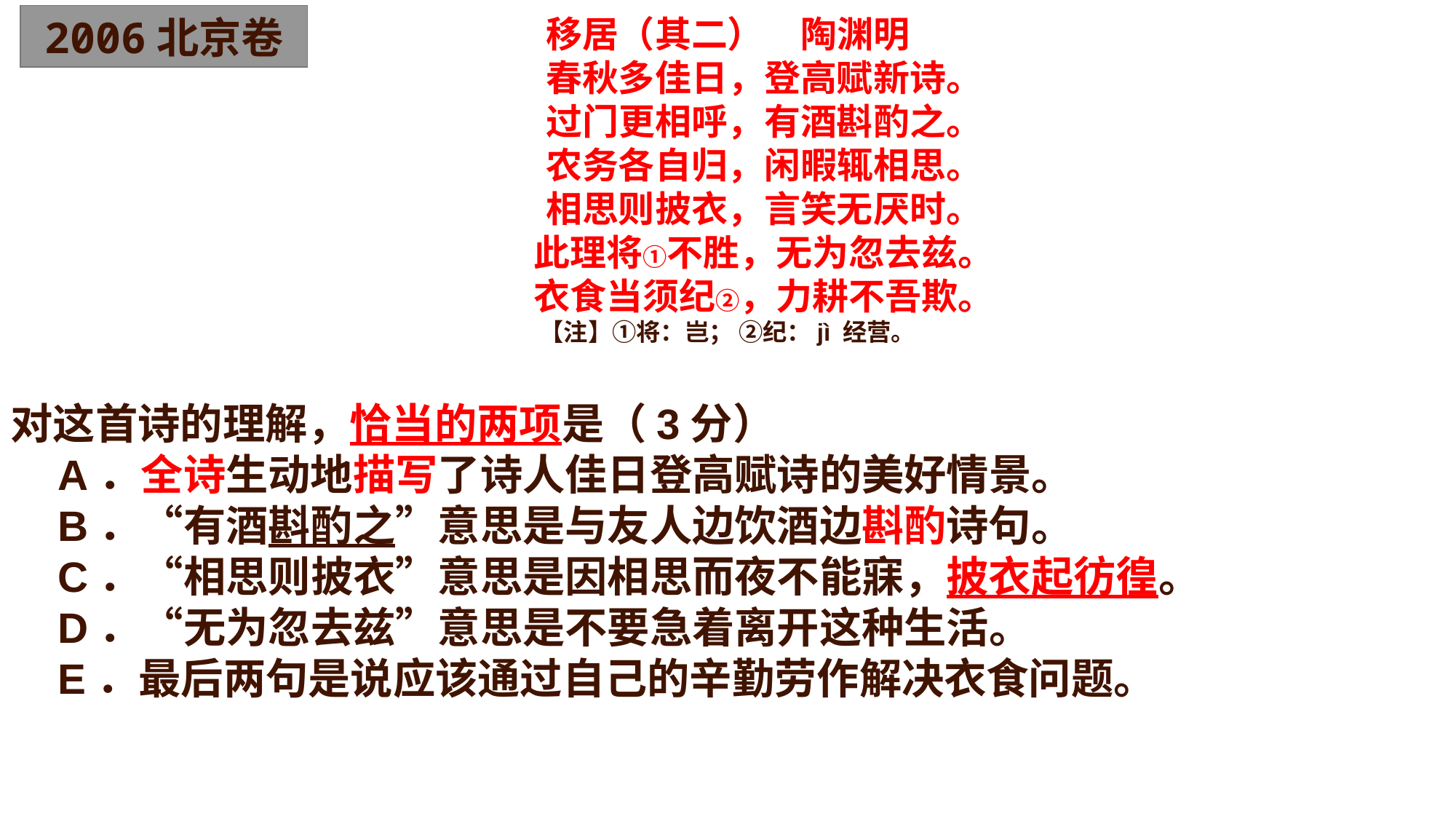

移居（其二）　陶渊明
　　春秋多佳日，登高赋新诗。
　　过门更相呼，有酒斟酌之。
　　农务各自归，闲暇辄相思。
　　相思则披衣，言笑无厌时。
　　此理将①不胜，无为忽去兹。
　　衣食当须纪②，力耕不吾欺。
【注】①将：岂； ②纪：jì 经营。

对这首诗的理解，恰当的两项是（3分）
    A．全诗生动地描写了诗人佳日登高赋诗的美好情景。
    B．“有酒斟酌之”意思是与友人边饮酒边斟酌诗句。
    C．“相思则披衣”意思是因相思而夜不能寐，披衣起彷徨。
    D．“无为忽去兹”意思是不要急着离开这种生活。
    E．最后两句是说应该通过自己的辛勤劳作解决衣食问题。

2006北京卷